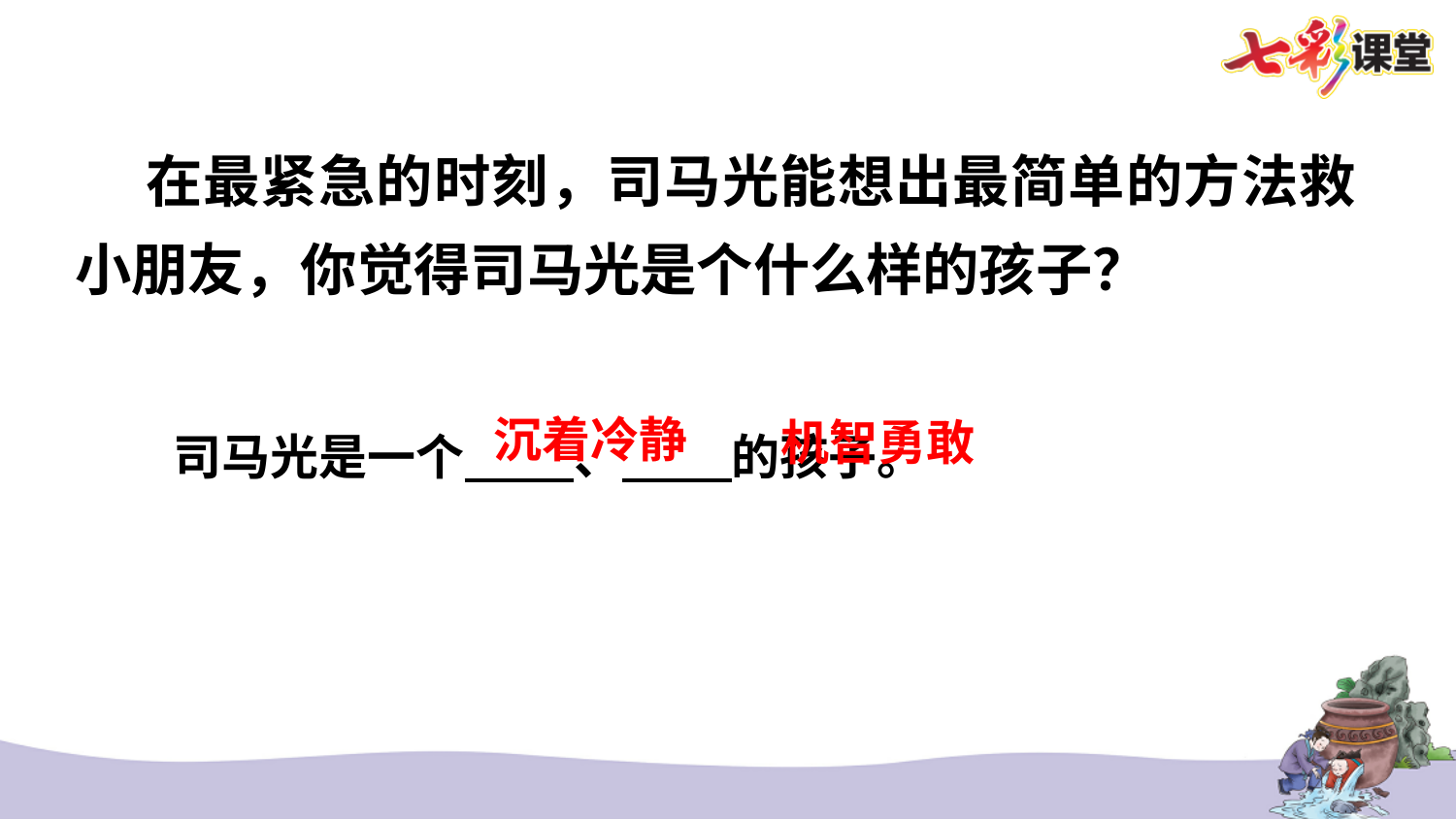

在最紧急的时刻，司马光能想出最简单的方法救小朋友，你觉得司马光是个什么样的孩子？
司马光是一个          、          的孩子。
沉着冷静
机智勇敢